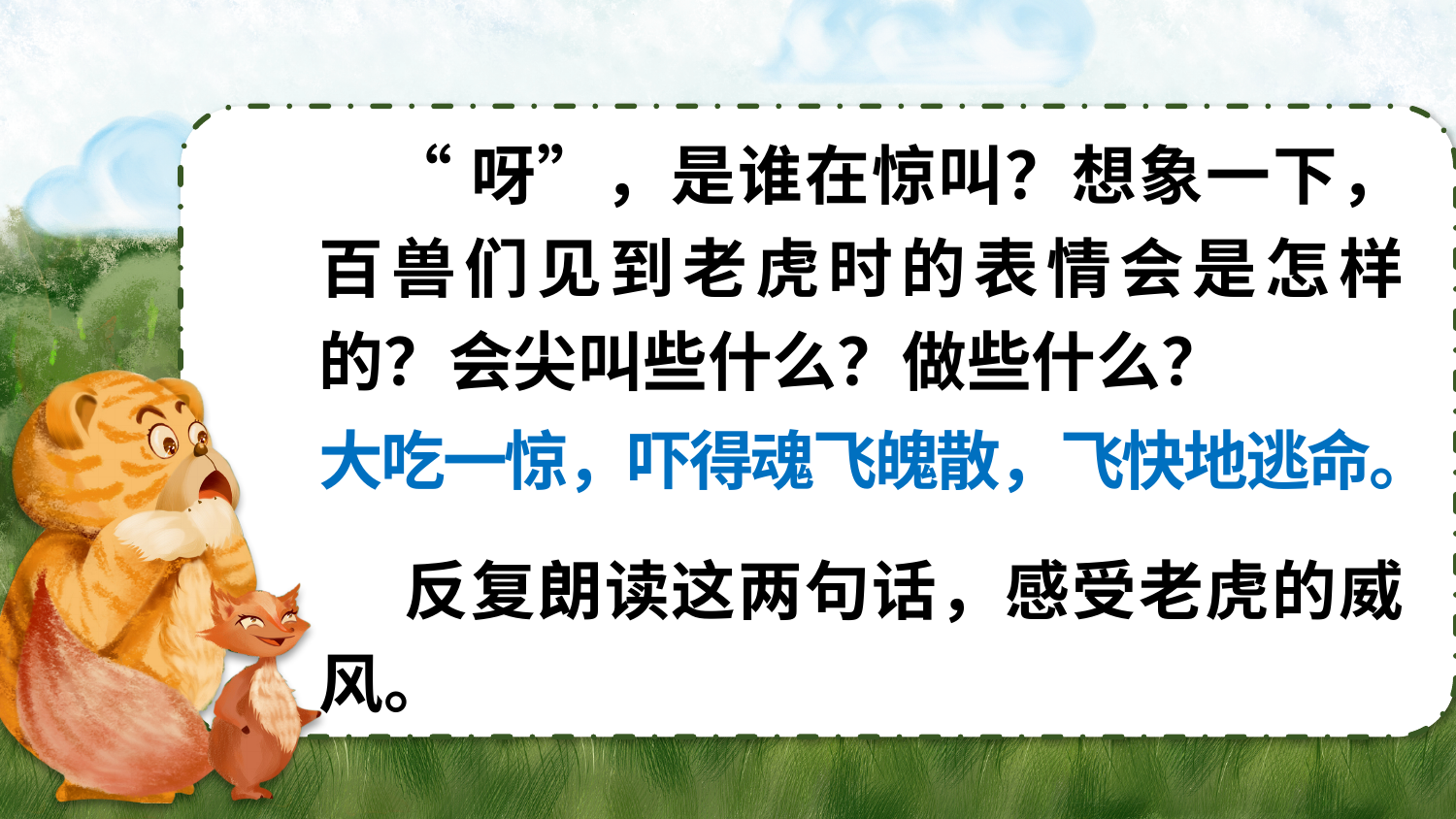

“呀”，是谁在惊叫？想象一下，百兽们见到老虎时的表情会是怎样的？会尖叫些什么？做些什么？
大吃一惊，吓得魂飞魄散，飞快地逃命。
    反复朗读这两句话，感受老虎的威风。